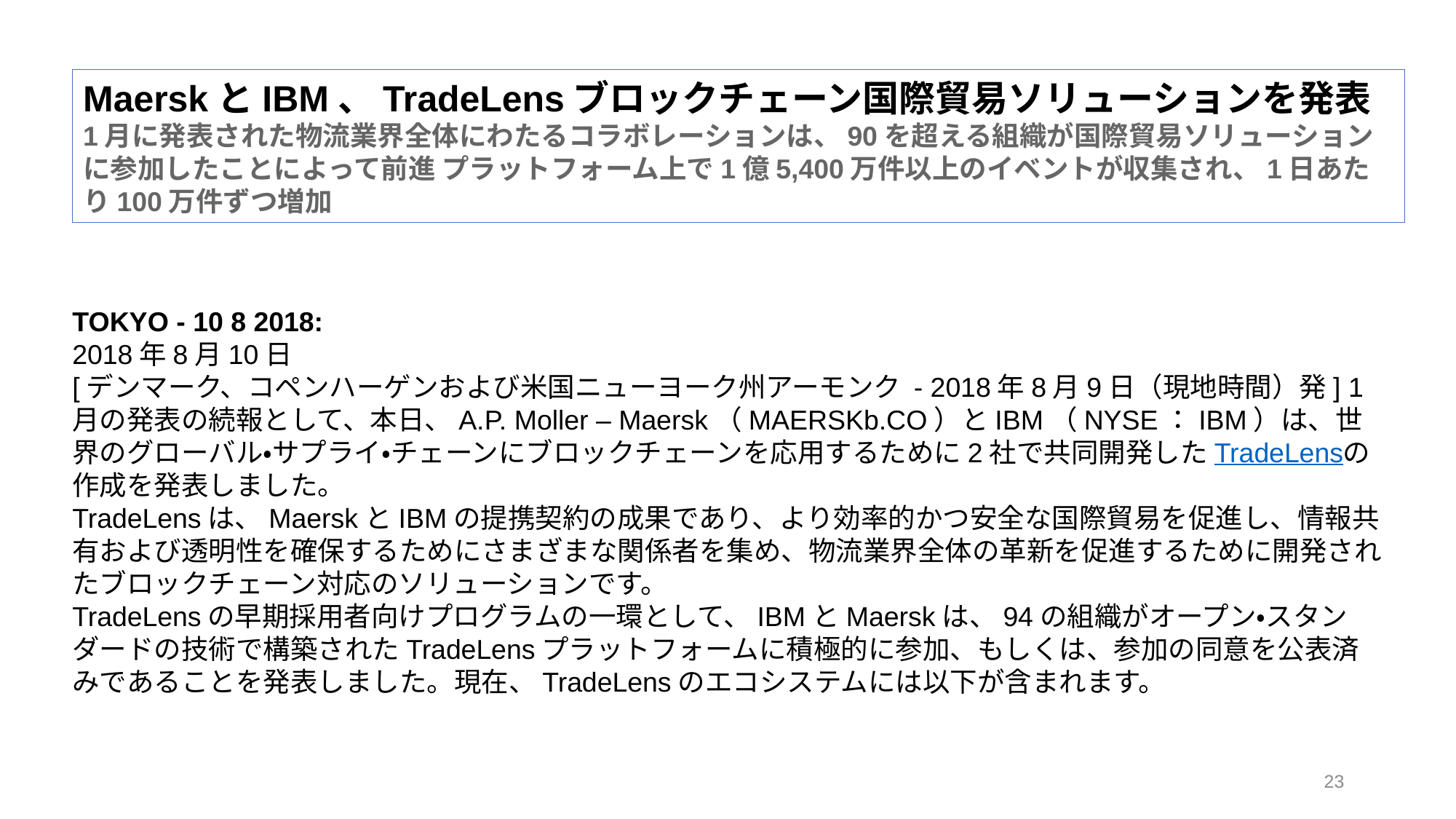

MaerskとIBM、TradeLensブロックチェーン国際貿易ソリューションを発表
1⽉に発表された物流業界全体にわたるコラボレーションは、90を超える組織が国際貿易ソリューションに参加したことによって前進 プラットフォーム上で1億5,400万件以上のイベントが収集され、1⽇あたり100万件ずつ増加
TOKYO - 10 8 2018: 
2018年8月10日
[デンマーク、コペンハーゲンおよび米国ニューヨーク州アーモンク - 2018年8月9日（現地時間）発] 1月の発表の続報として、本日、A.P. Moller – Maersk（MAERSKb.CO）とIBM（NYSE：IBM）は、世界のグローバル・サプライ・チェーンにブロックチェーンを応用するために2社で共同開発したTradeLensの作成を発表しました。
TradeLensは、MaerskとIBMの提携契約の成果であり、より効率的かつ安全な国際貿易を促進し、情報共有および透明性を確保するためにさまざまな関係者を集め、物流業界全体の革新を促進するために開発されたブロックチェーン対応のソリューションです。
TradeLensの早期採用者向けプログラムの一環として、IBMとMaerskは、94の組織がオープン・スタンダードの技術で構築されたTradeLensプラットフォームに積極的に参加、もしくは、参加の同意を公表済みであることを発表しました。現在、TradeLensのエコシステムには以下が含まれます。
23